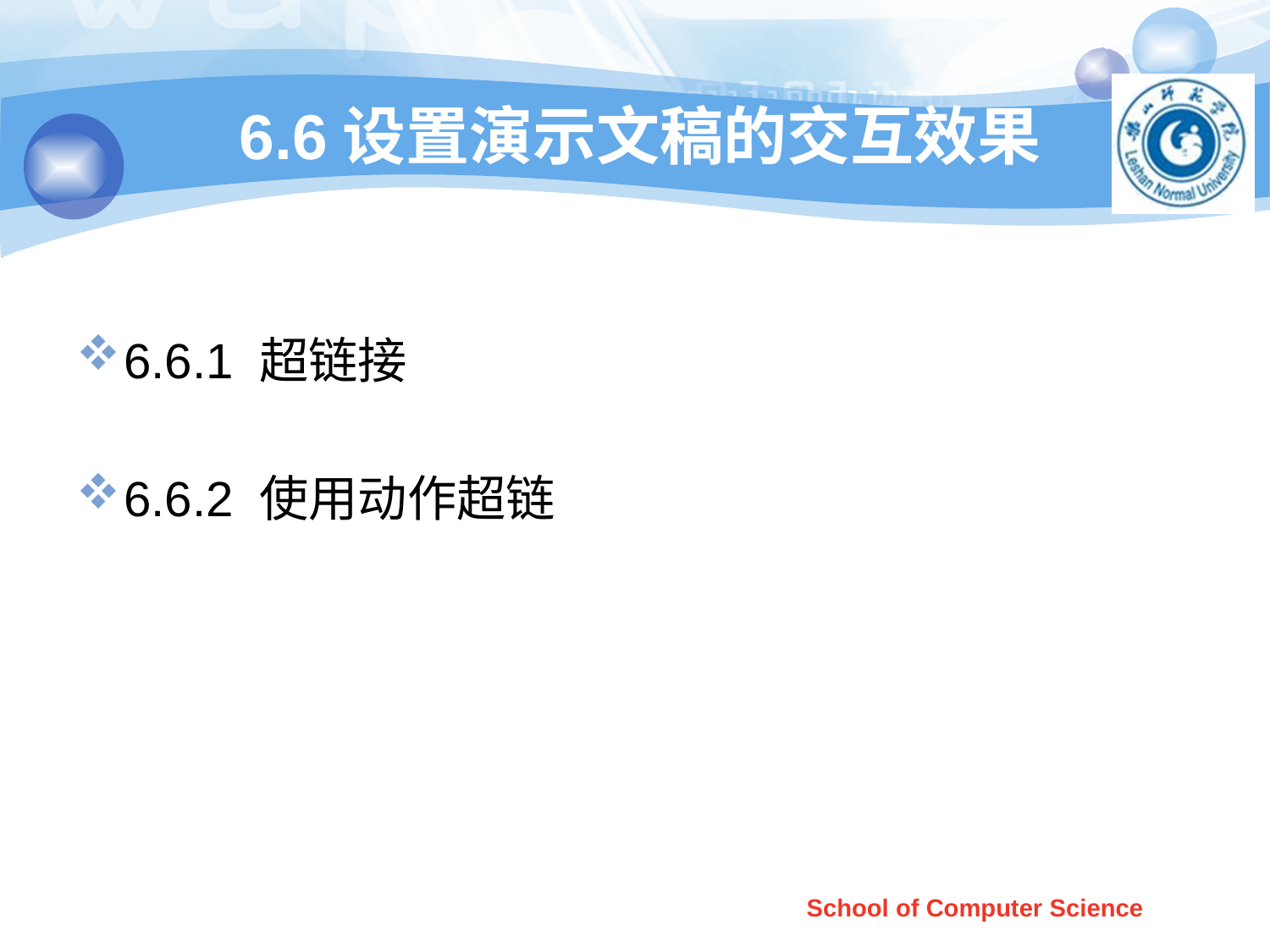

# 6.6设置演示文稿的交互效果

6.6.1 超链接

6.6.2 使用动作超链

School of Computer Science